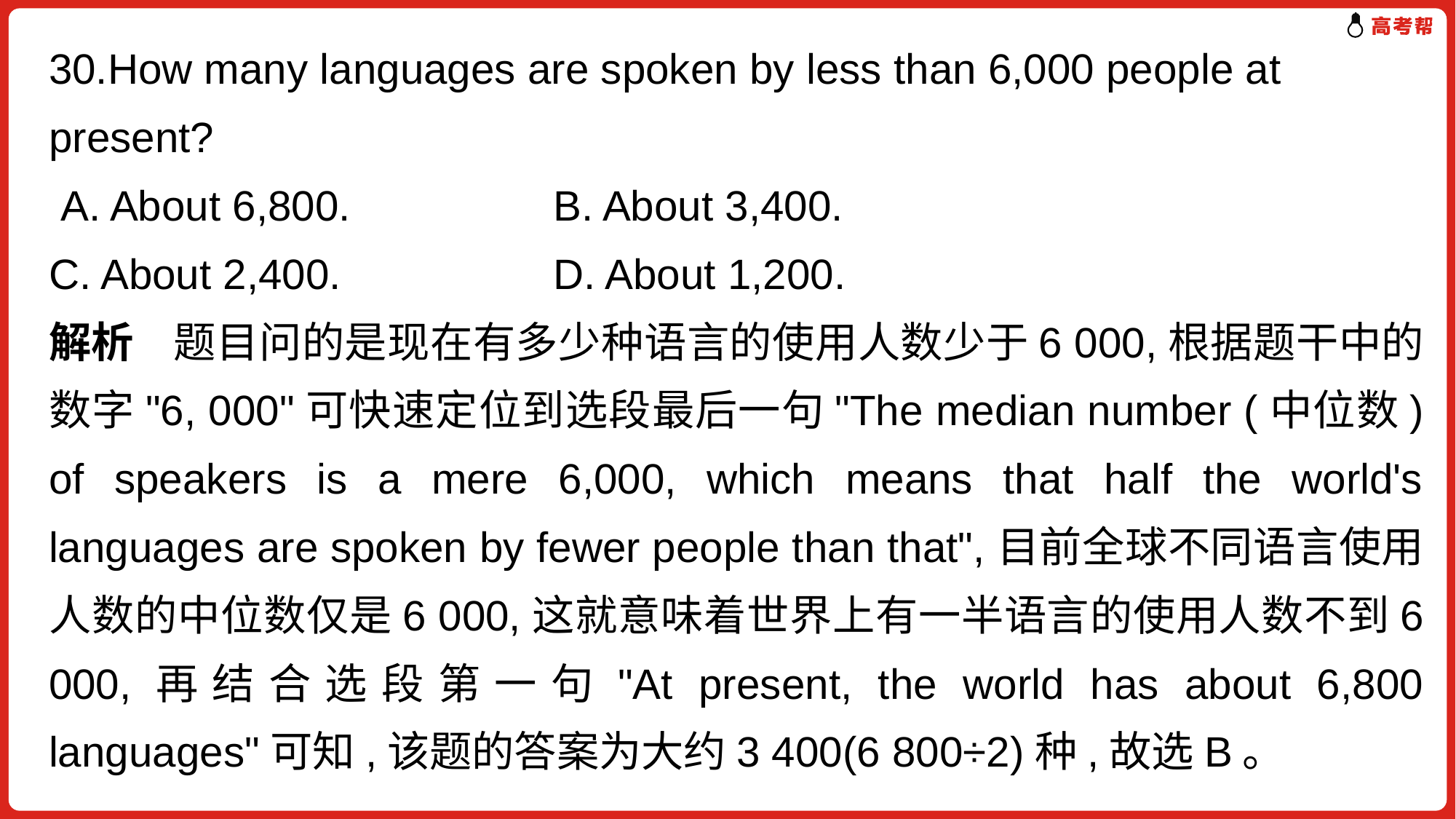

30.How many languages are spoken by less than 6,000 people at present?
 A. About 6,800.	               B. About 3,400.
C. About 2,400.	               D. About 1,200.
解析    题目问的是现在有多少种语言的使用人数少于6 000,根据题干中的数字"6, 000"可快速定位到选段最后一句"The median number (中位数) of speakers is a mere 6,000, which means that half the world's languages are spoken by fewer people than that",目前全球不同语言使用人数的中位数仅是6 000,这就意味着世界上有一半语言的使用人数不到6 000,再结合选段第一句"At present, the world has about 6,800 languages"可知,该题的答案为大约3 400(6 800÷2)种,故选B。